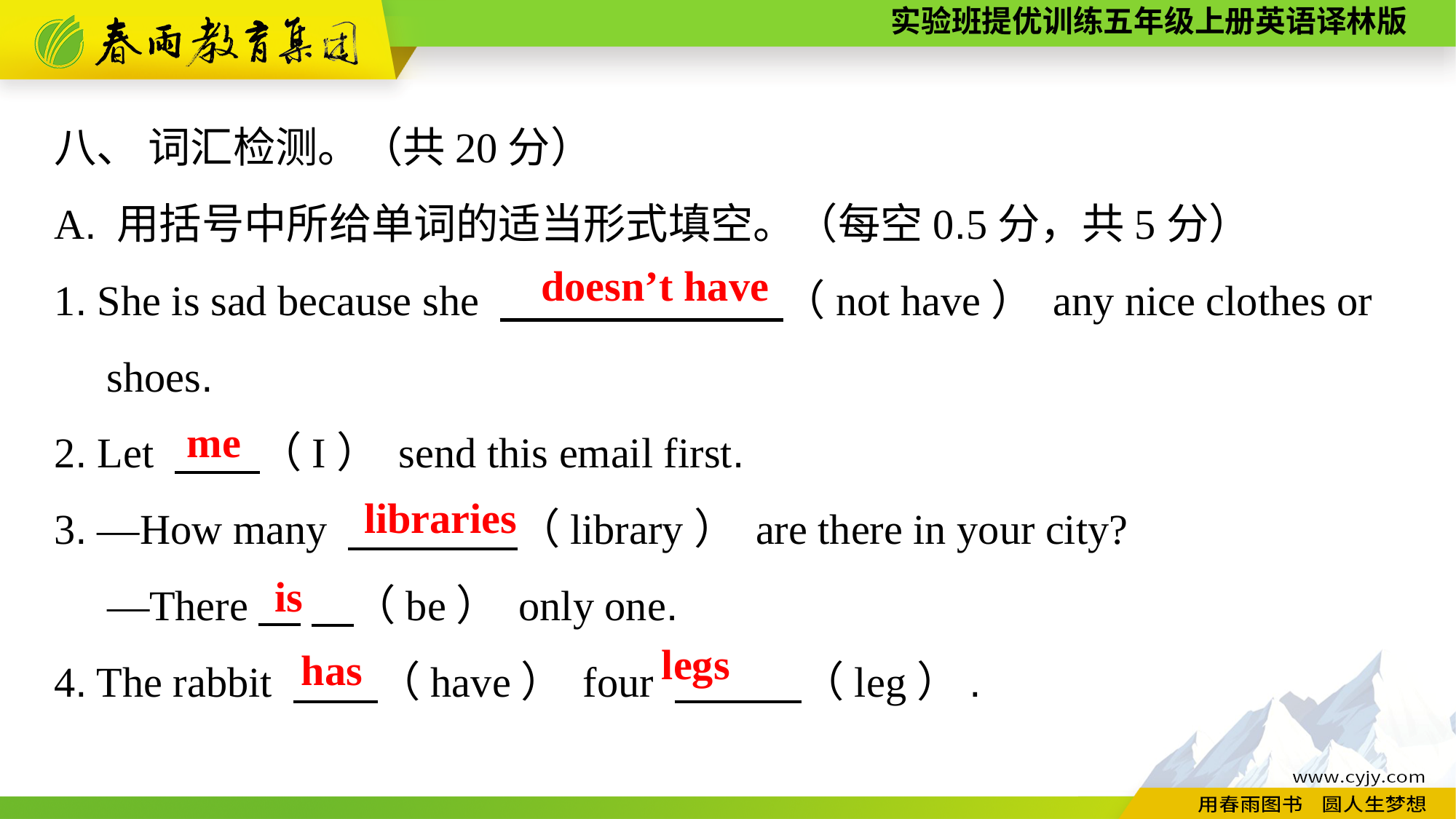

八、 词汇检测。（共20分）
A. 用括号中所给单词的适当形式填空。（每空0.5分，共5分）
1. She is sad because she 　      　　      　（not have） any nice clothes or
     shoes.
2. Let 　　（I） send this email first.
3. —How many 　　　　（library） are there in your city?
 —There     　（be） only one.
4. The rabbit 　　（have） four 　　　（leg）.
doesn’t have
me
libraries
is
legs
has